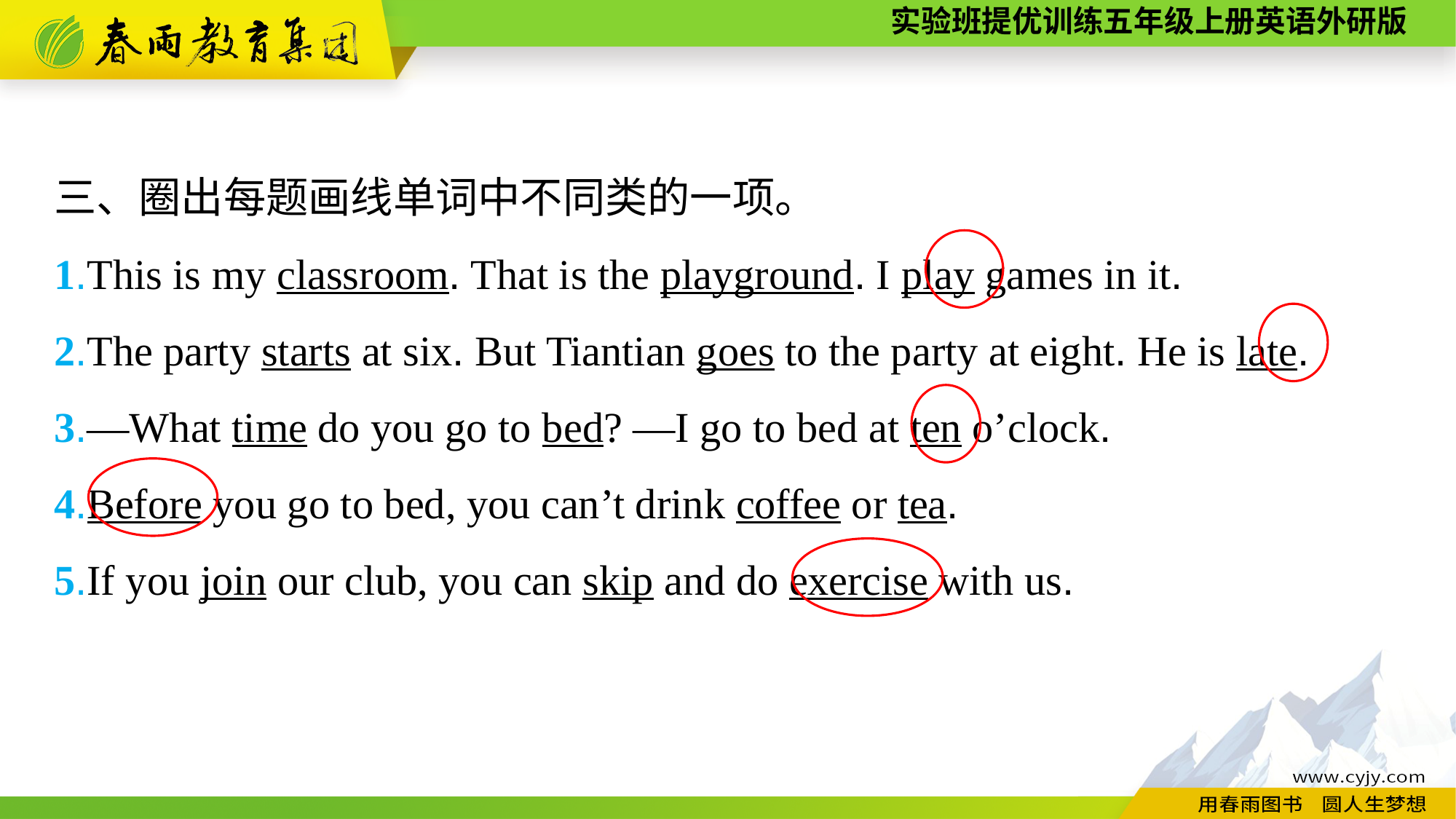

三、圈出每题画线单词中不同类的一项。
1.This is my classroom. That is the playground. I play games in it.
2.The party starts at six. But Tiantian goes to the party at eight. He is late.
3.—What time do you go to bed? —I go to bed at ten o’clock.
4.Before you go to bed, you can’t drink coffee or tea.
5.If you join our club, you can skip and do exercise with us.